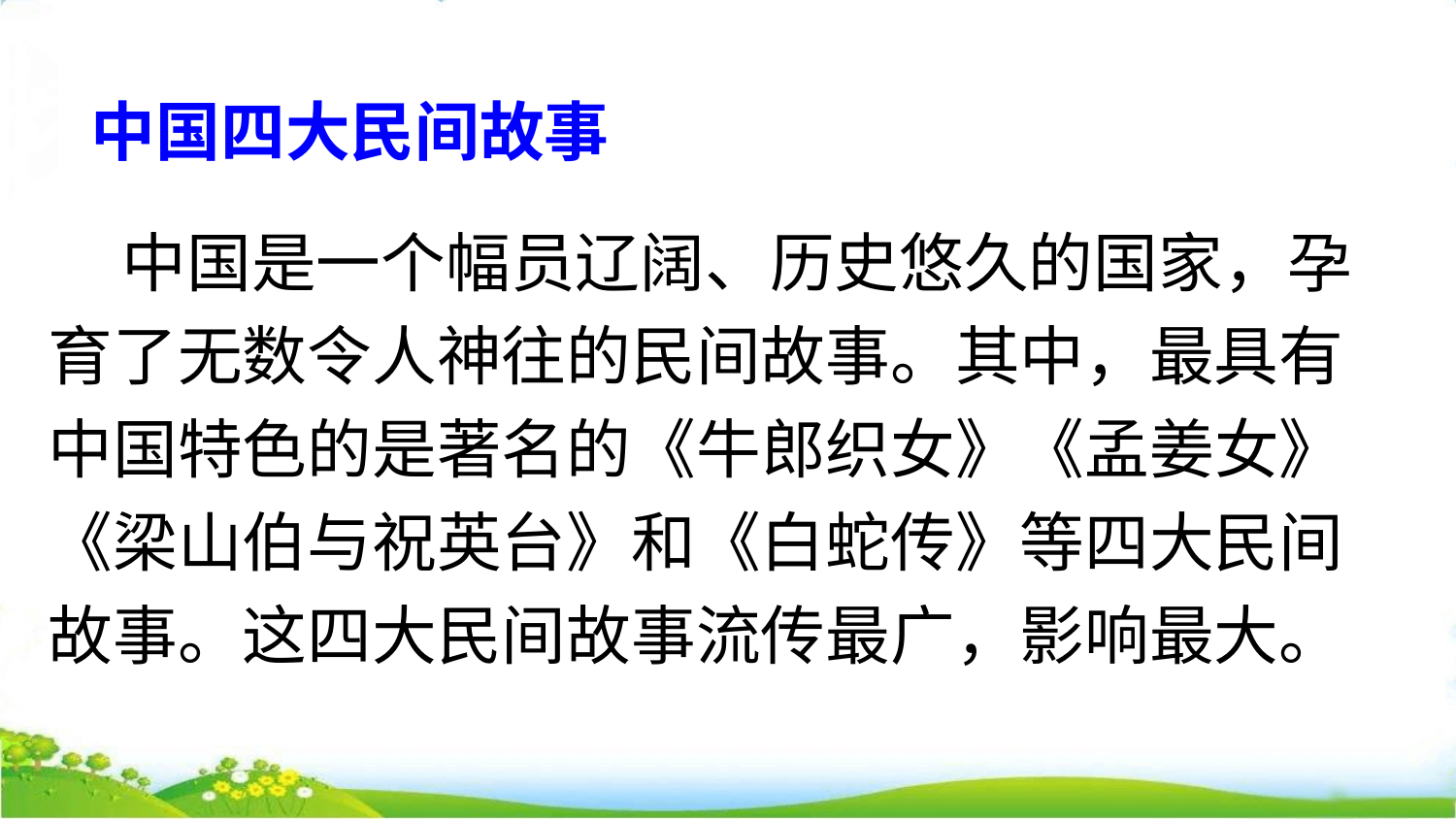

中国四大民间故事
    中国是一个幅员辽阔、历史悠久的国家，孕育了无数令人神往的民间故事。其中，最具有中国特色的是著名的《牛郎织女》《孟姜女》《梁山伯与祝英台》和《白蛇传》等四大民间故事。这四大民间故事流传最广，影响最大。